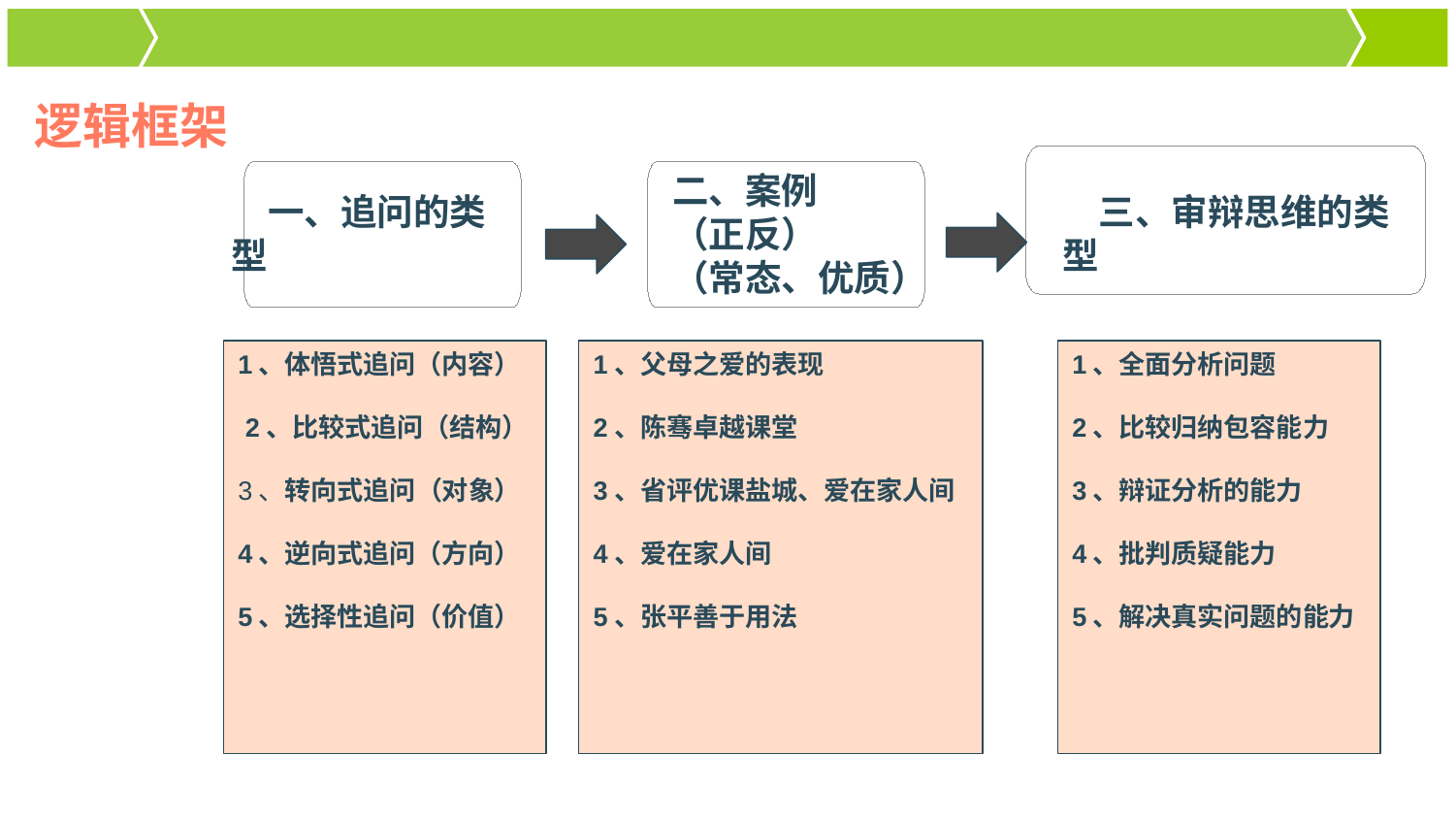

逻辑框架

二、案例
（正反）
（常态、优质）

一、追问的类型
三、审辩思维的类型

1、体悟式追问（内容）

 2、比较式追问（结构）

3、转向式追问（对象）

4、逆向式追问（方向）

5、选择性追问（价值）
1、父母之爱的表现

2、陈骞卓越课堂

3、省评优课盐城、爱在家人间

4、爱在家人间

5、张平善于用法
1、全面分析问题

2、比较归纳包容能力

3、辩证分析的能力

4、批判质疑能力

5、解决真实问题的能力